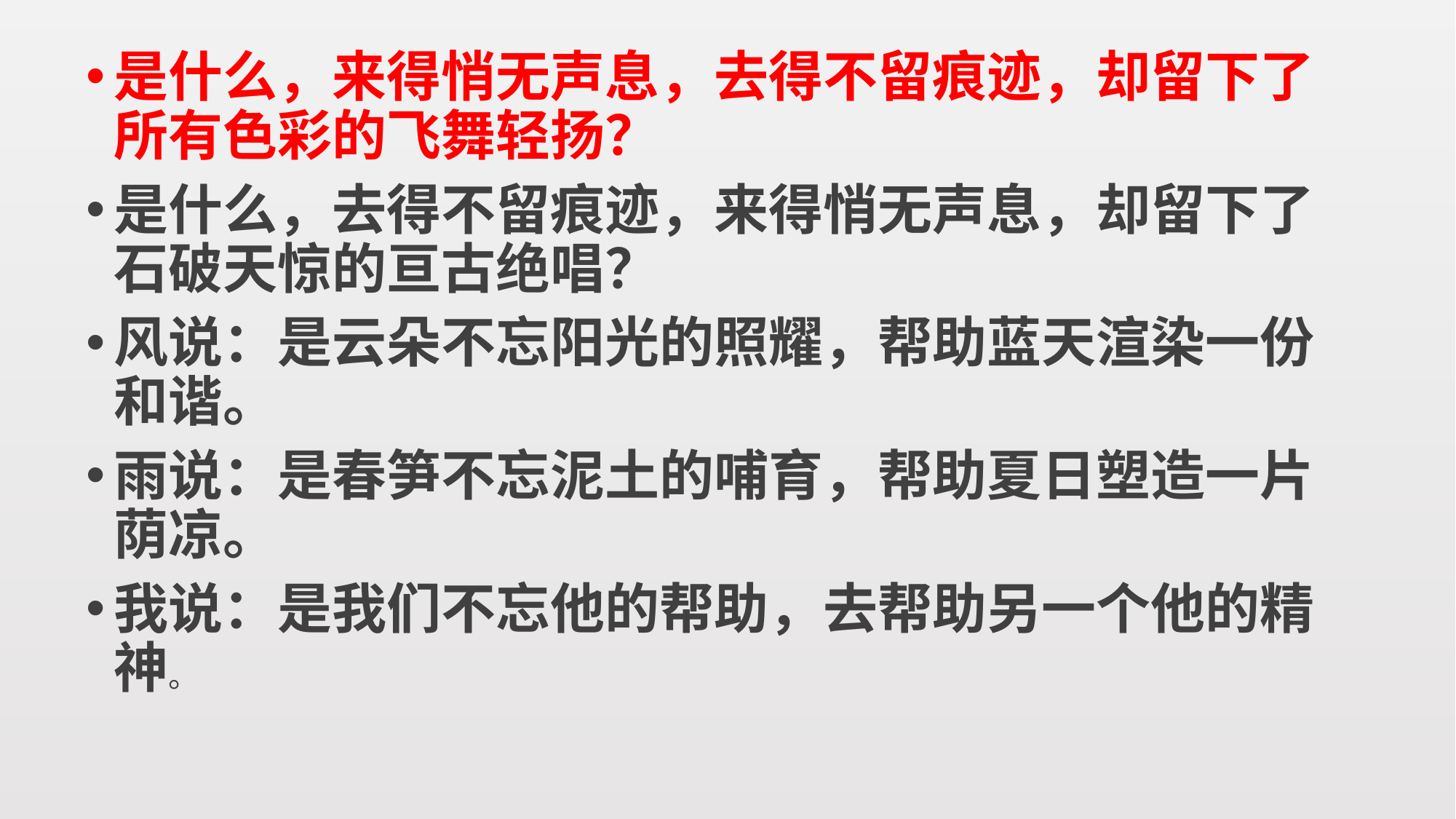

是什么，来得悄无声息，去得不留痕迹，却留下了所有色彩的飞舞轻扬？
是什么，去得不留痕迹，来得悄无声息，却留下了石破天惊的亘古绝唱？
风说：是云朵不忘阳光的照耀，帮助蓝天渲染一份和谐。
雨说：是春笋不忘泥土的哺育，帮助夏日塑造一片荫凉。
我说：是我们不忘他的帮助，去帮助另一个他的精神。